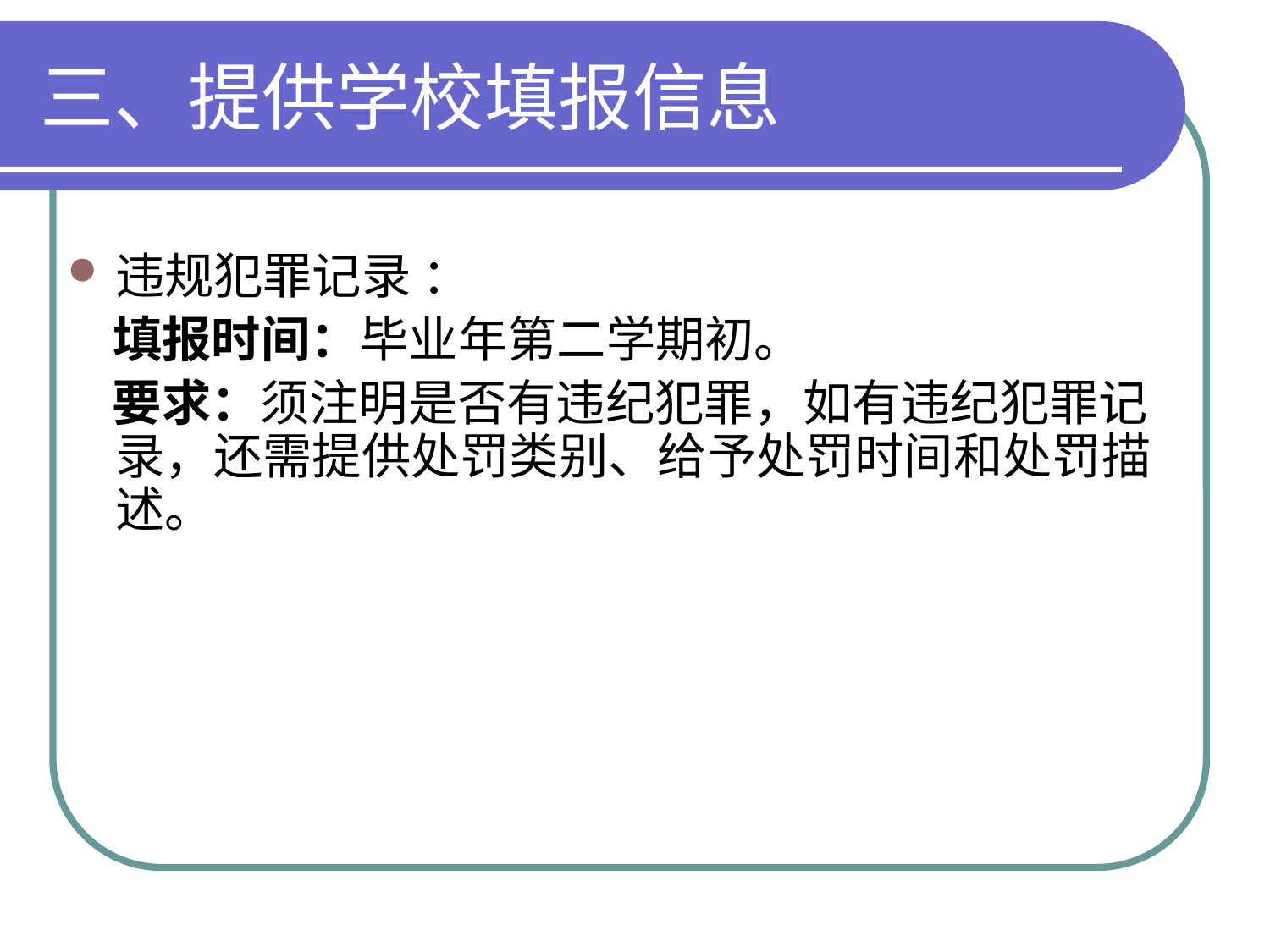

# 三、提供学校填报信息

违规犯罪记录 ：
   填报时间：毕业年第二学期初。
   要求：须注明是否有违纪犯罪，如有违纪犯罪记录，还需提供处罚类别、给予处罚时间和处罚描述。